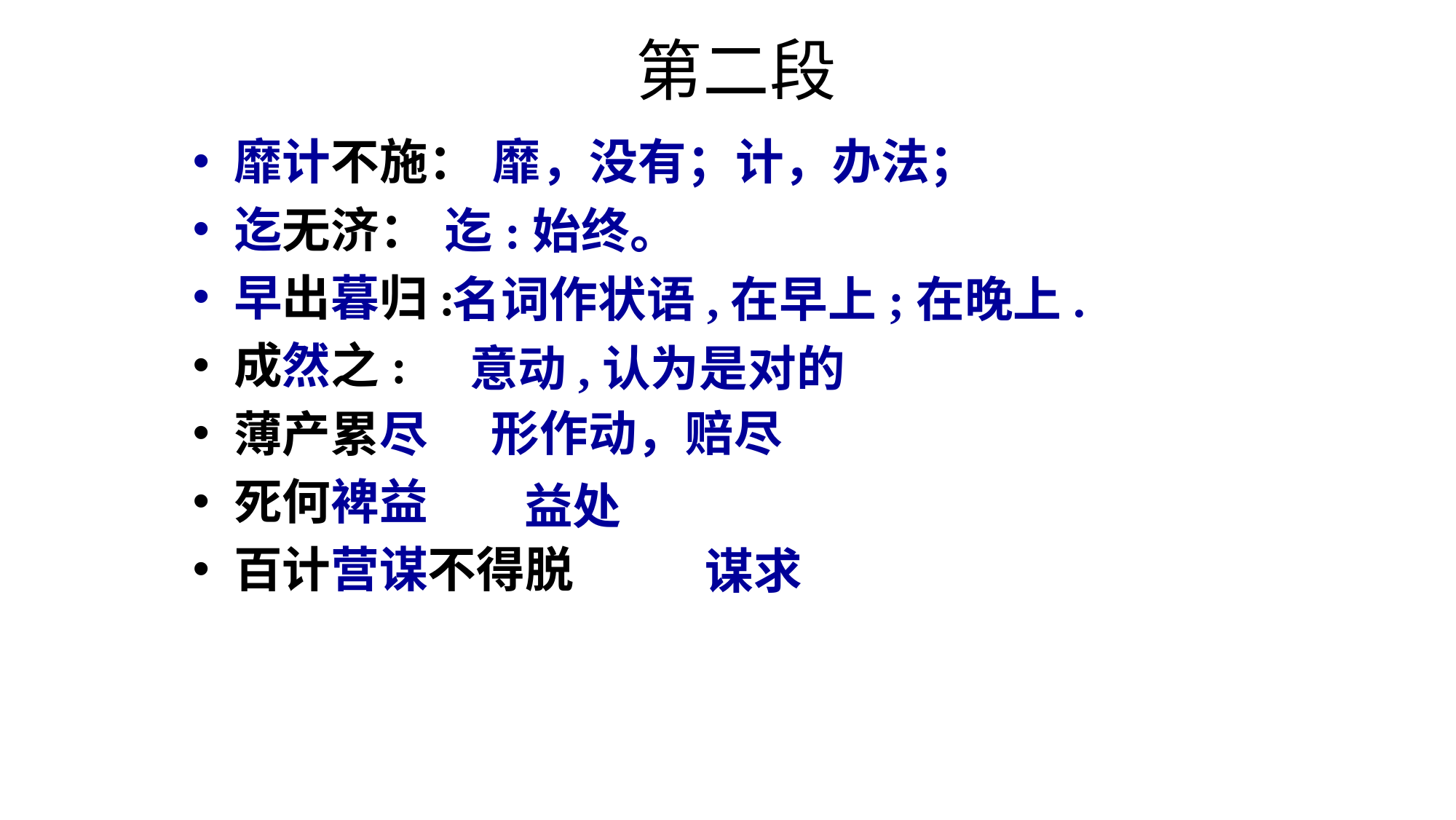

# 第二段
靡计不施：
迄无济：
早出暮归:
成然之:
薄产累尽
死何裨益
百计营谋不得脱
靡，没有；计，办法；
迄:始终。
名词作状语,在早上;在晚上.
意动,认为是对的
形作动，赔尽
益处
谋求